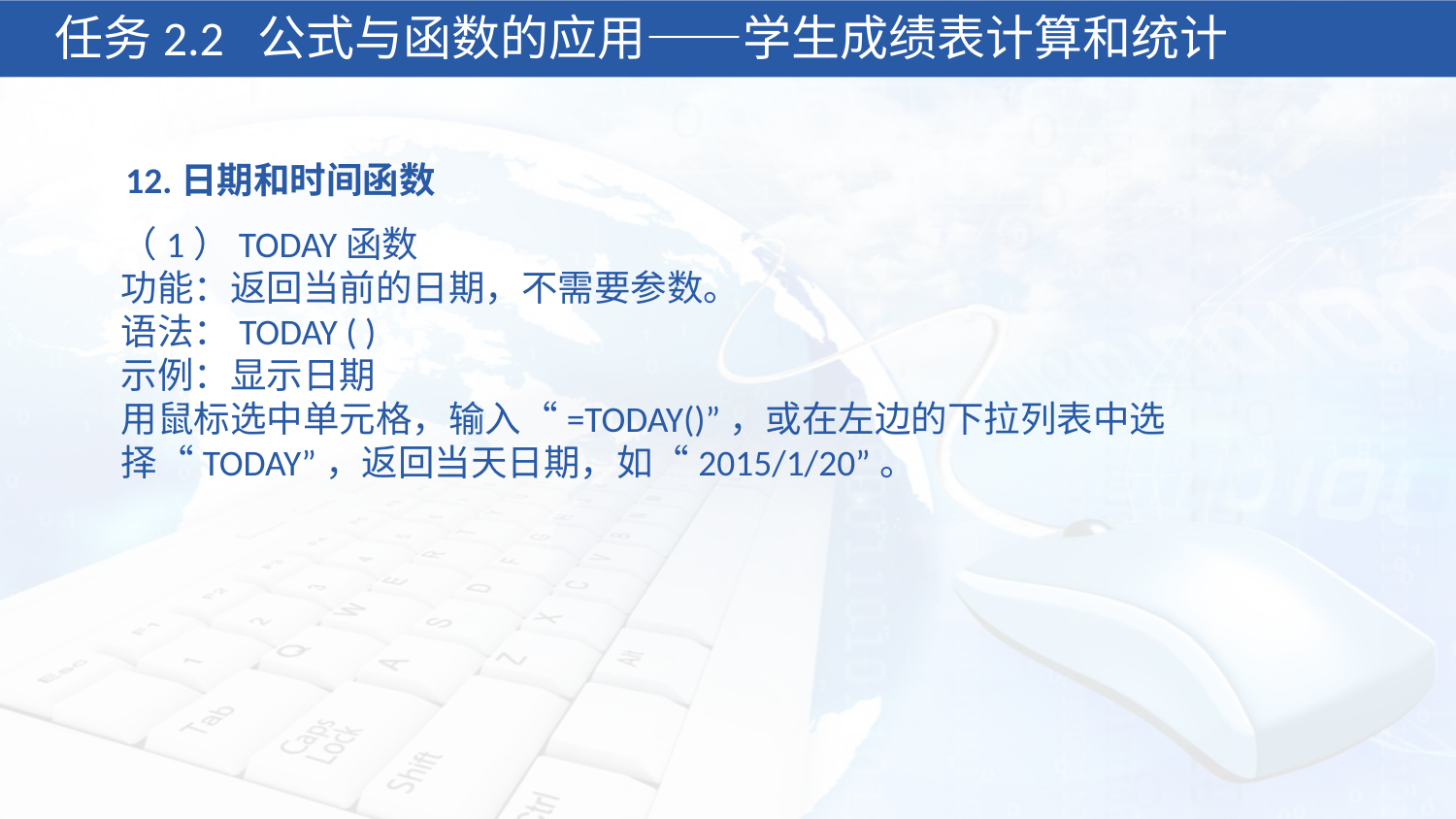

任务2.2  公式与函数的应用——学生成绩表计算和统计
12.日期和时间函数
（1）TODAY函数
功能：返回当前的日期，不需要参数。
语法：TODAY ( )
示例：显示日期
用鼠标选中单元格，输入“=TODAY()”，或在左边的下拉列表中选择“TODAY”，返回当天日期，如“2015/1/20”。